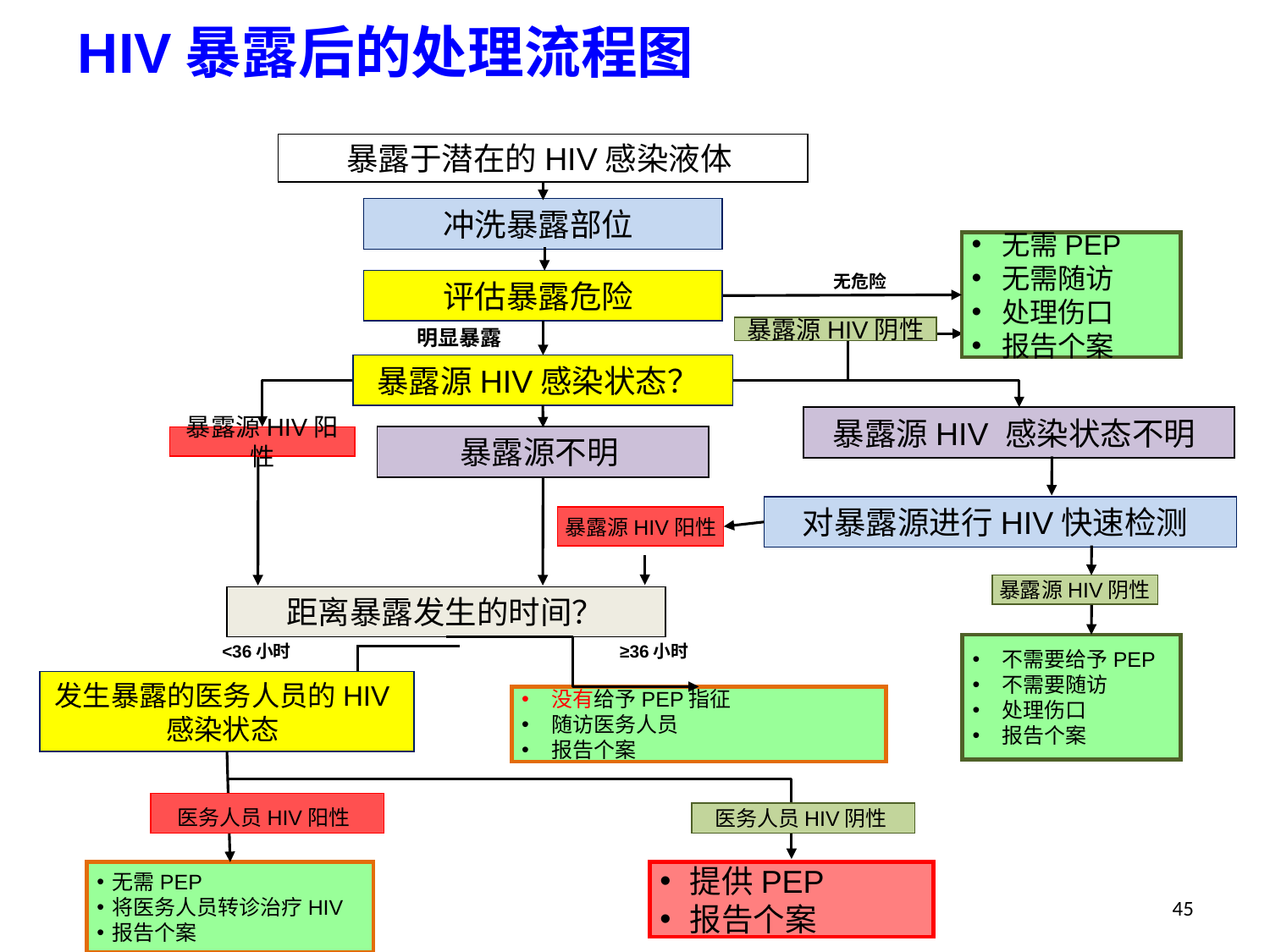

HIV暴露后的处理流程图
暴露于潜在的HIV感染液体
冲洗暴露部位
无需PEP
无需随访
处理伤口
报告个案
无危险
评估暴露危险
暴露源HIV阴性
明显暴露
暴露源HIV感染状态？
暴露源HIV 感染状态不明
暴露源不明
暴露源HIV阳性
对暴露源进行HIV快速检测
暴露源HIV阳性
暴露源HIV阴性
距离暴露发生的时间？
发生暴露的医务人员的HIV感染状态
没有给予PEP指征
随访医务人员
报告个案
<36小时
≥36小时
不需要给予PEP
不需要随访
处理伤口
报告个案
医务人员HIV阳性
医务人员HIV阴性
提供PEP
报告个案
无需PEP
将医务人员转诊治疗HIV
报告个案
45